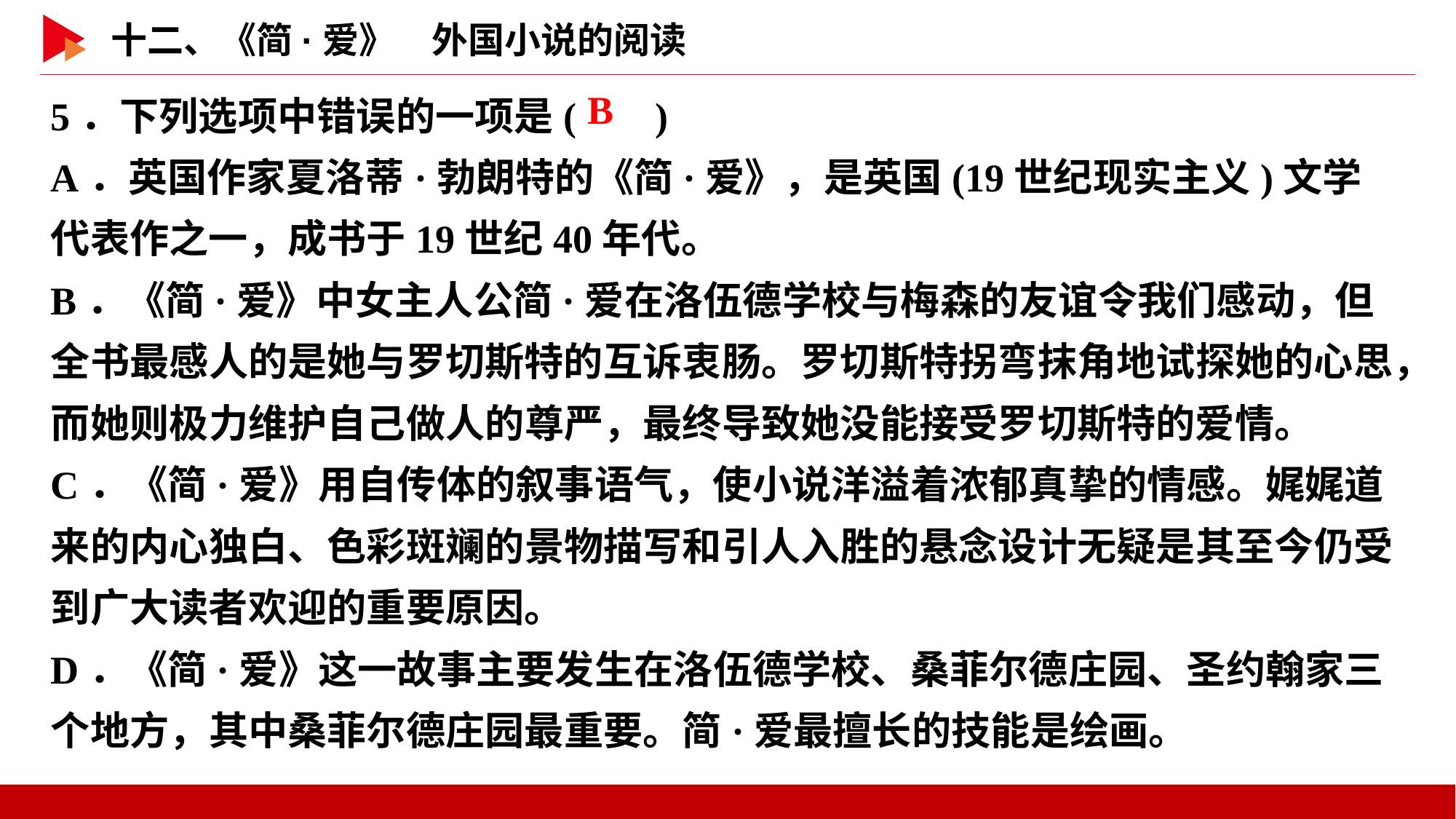

5．下列选项中错误的一项是(        )
A．英国作家夏洛蒂·勃朗特的《简·爱》，是英国(19世纪现实主义)文学代表作之一，成书于19世纪40年代。
B．《简·爱》中女主人公简·爱在洛伍德学校与梅森的友谊令我们感动，但全书最感人的是她与罗切斯特的互诉衷肠。罗切斯特拐弯抹角地试探她的心思，而她则极力维护自己做人的尊严，最终导致她没能接受罗切斯特的爱情。
C．《简·爱》用自传体的叙事语气，使小说洋溢着浓郁真挚的情感。娓娓道来的内心独白、色彩斑斓的景物描写和引人入胜的悬念设计无疑是其至今仍受到广大读者欢迎的重要原因。
D．《简·爱》这一故事主要发生在洛伍德学校、桑菲尔德庄园、圣约翰家三个地方，其中桑菲尔德庄园最重要。简·爱最擅长的技能是绘画。
   B